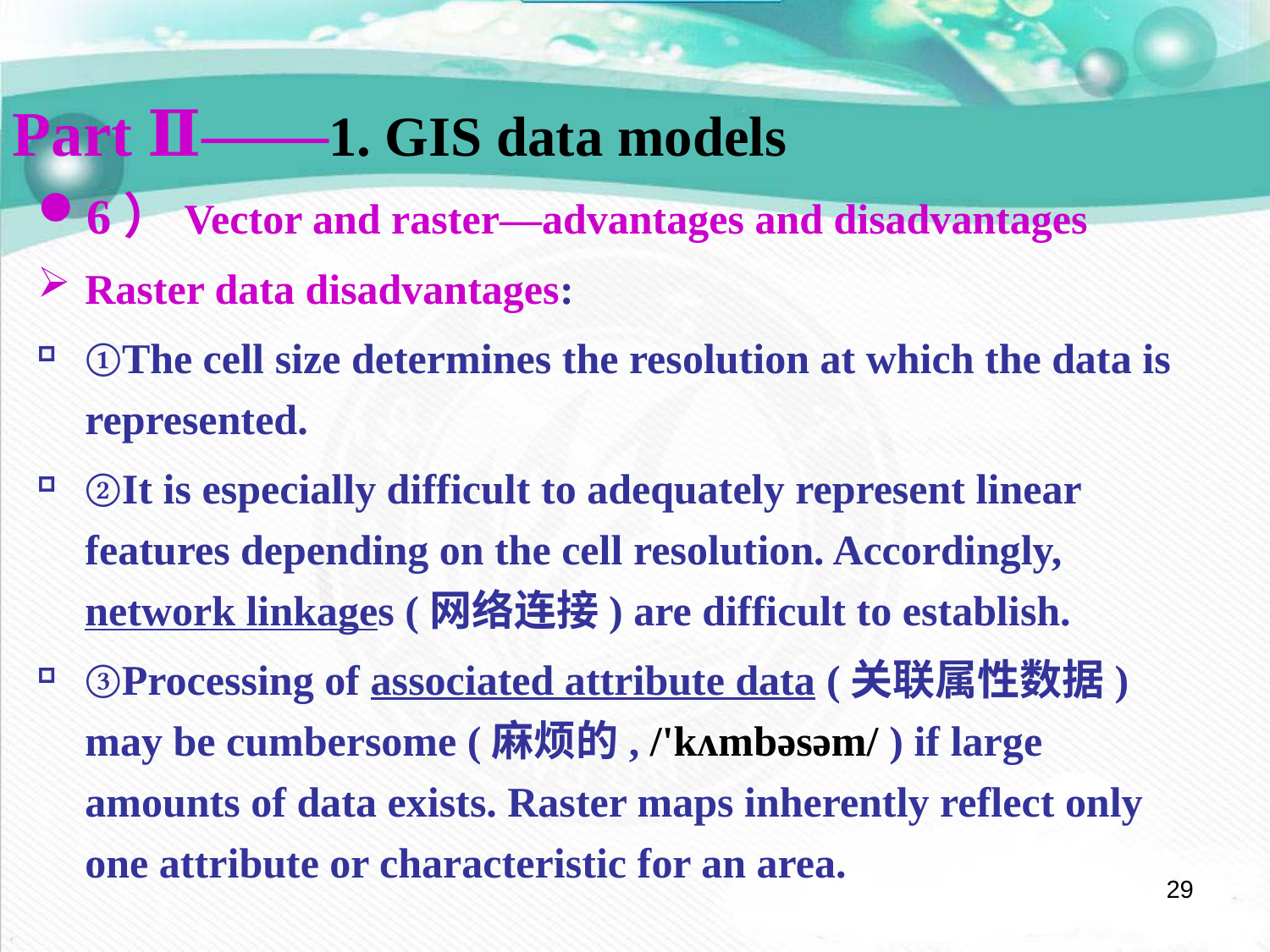

Part Ⅱ——1. GIS data models
6）Vector and raster—advantages and disadvantages
Raster data disadvantages:
①The cell size determines the resolution at which the data is represented.
②It is especially difficult to adequately represent linear features depending on the cell resolution. Accordingly, network linkages (网络连接) are difficult to establish.
③Processing of associated attribute data (关联属性数据) may be cumbersome (麻烦的, /'kʌmbəsəm/ ) if large amounts of data exists. Raster maps inherently reflect only one attribute or characteristic for an area.
29